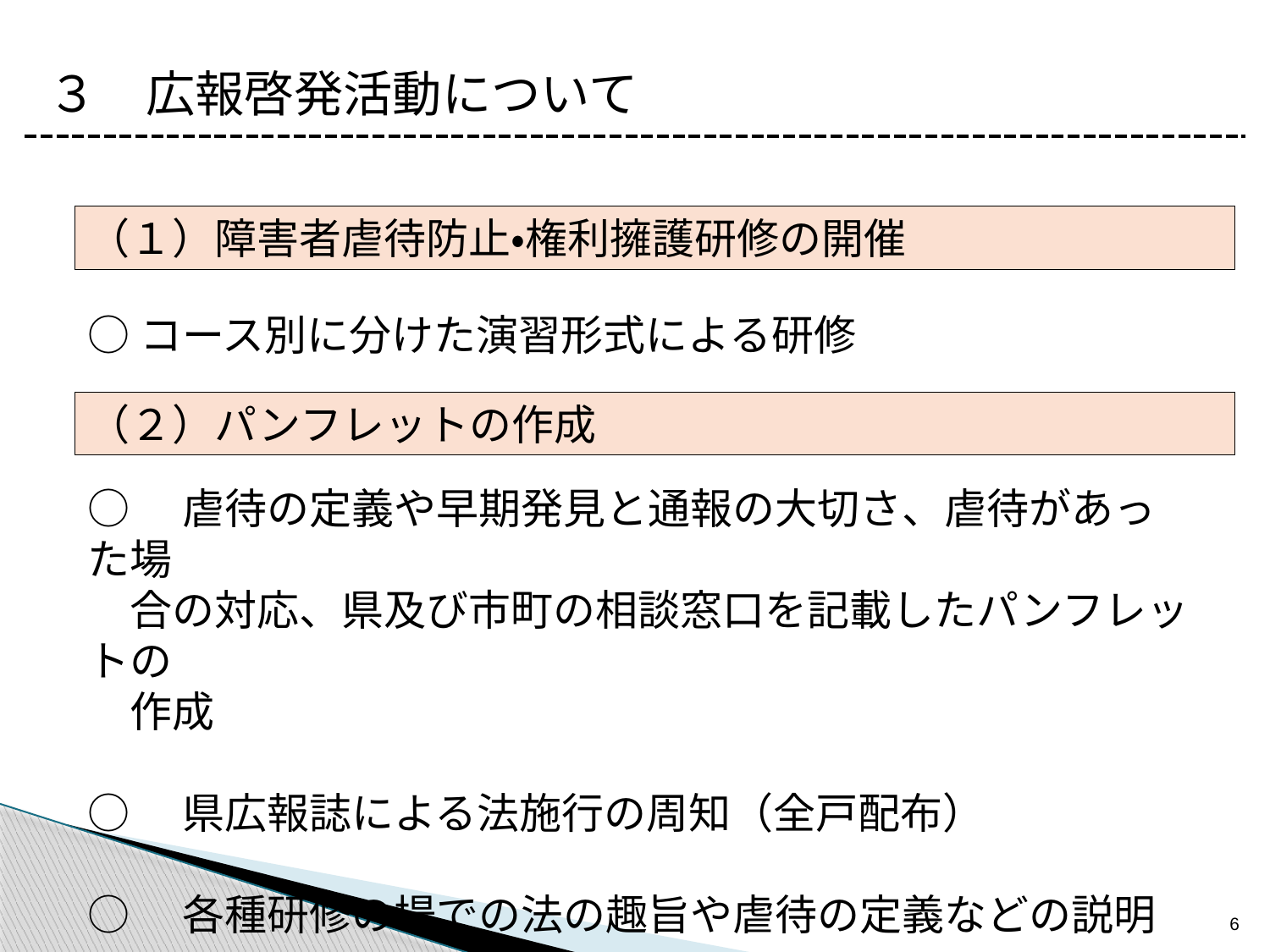

３　広報啓発活動について
（１）障害者虐待防止・権利擁護研修の開催
○コース別に分けた演習形式による研修
（２）パンフレットの作成
○　虐待の定義や早期発見と通報の大切さ、虐待があった場
　合の対応、県及び市町の相談窓口を記載したパンフレットの
　作成

○　県広報誌による法施行の周知（全戸配布）

○　各種研修の場での法の趣旨や虐待の定義などの説明
6